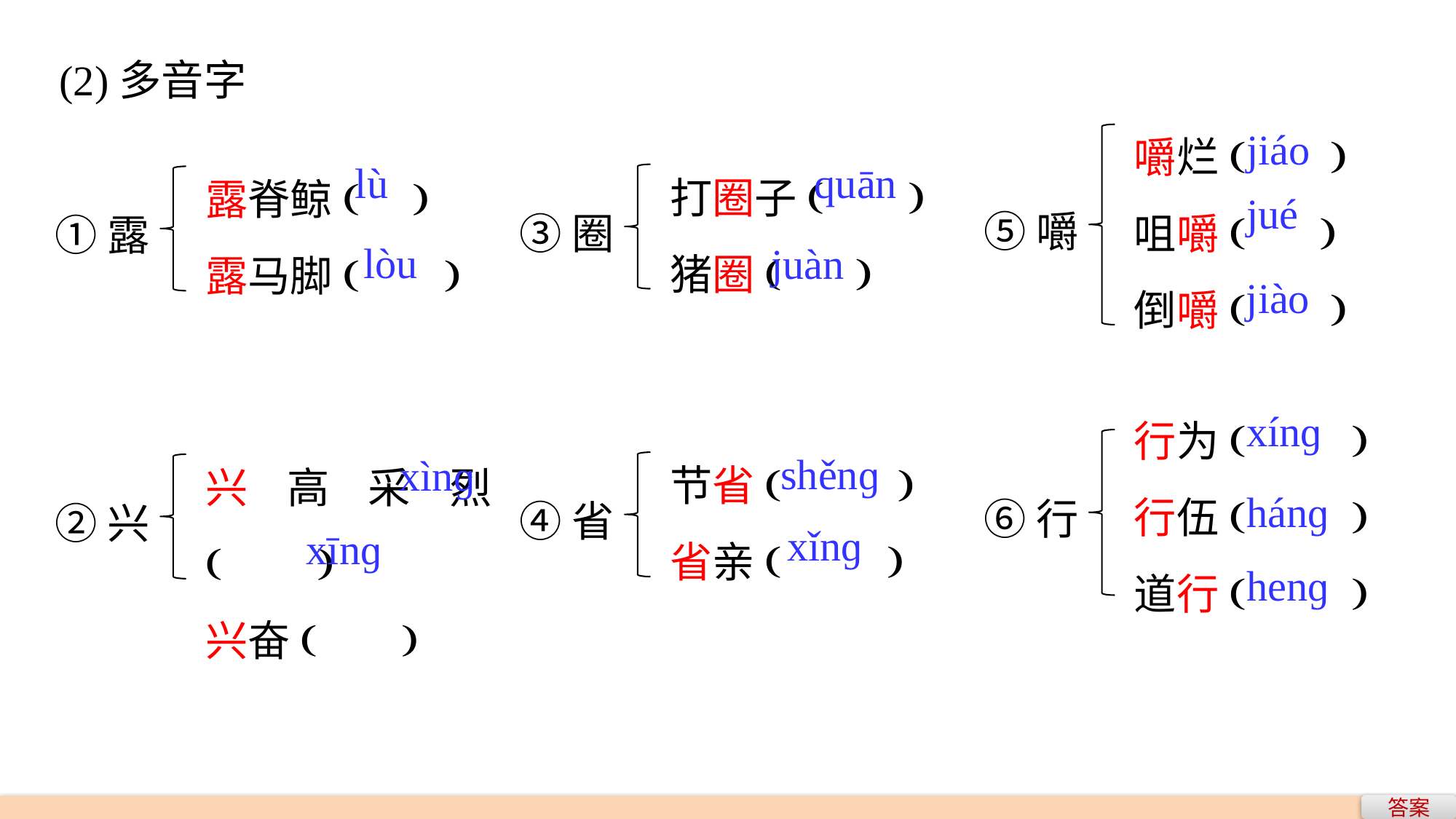

(2)多音字
嚼烂(        )
咀嚼(       )
倒嚼(        )
jiáo

打圈子(        )
猪圈(       )
露脊鲸(     )
露马脚(        )
quān
lù

jué
⑤嚼
③圈
①露
lòu
juàn
jiào
行为(          )
行伍(          )
道行(          )
xínɡ
节省(           )
省亲(          )

兴高采烈(         )
兴奋(        )
shěnɡ
xìnɡ

hánɡ
⑥行
④省
②兴
xǐnɡ
xīnɡ
henɡ
答案